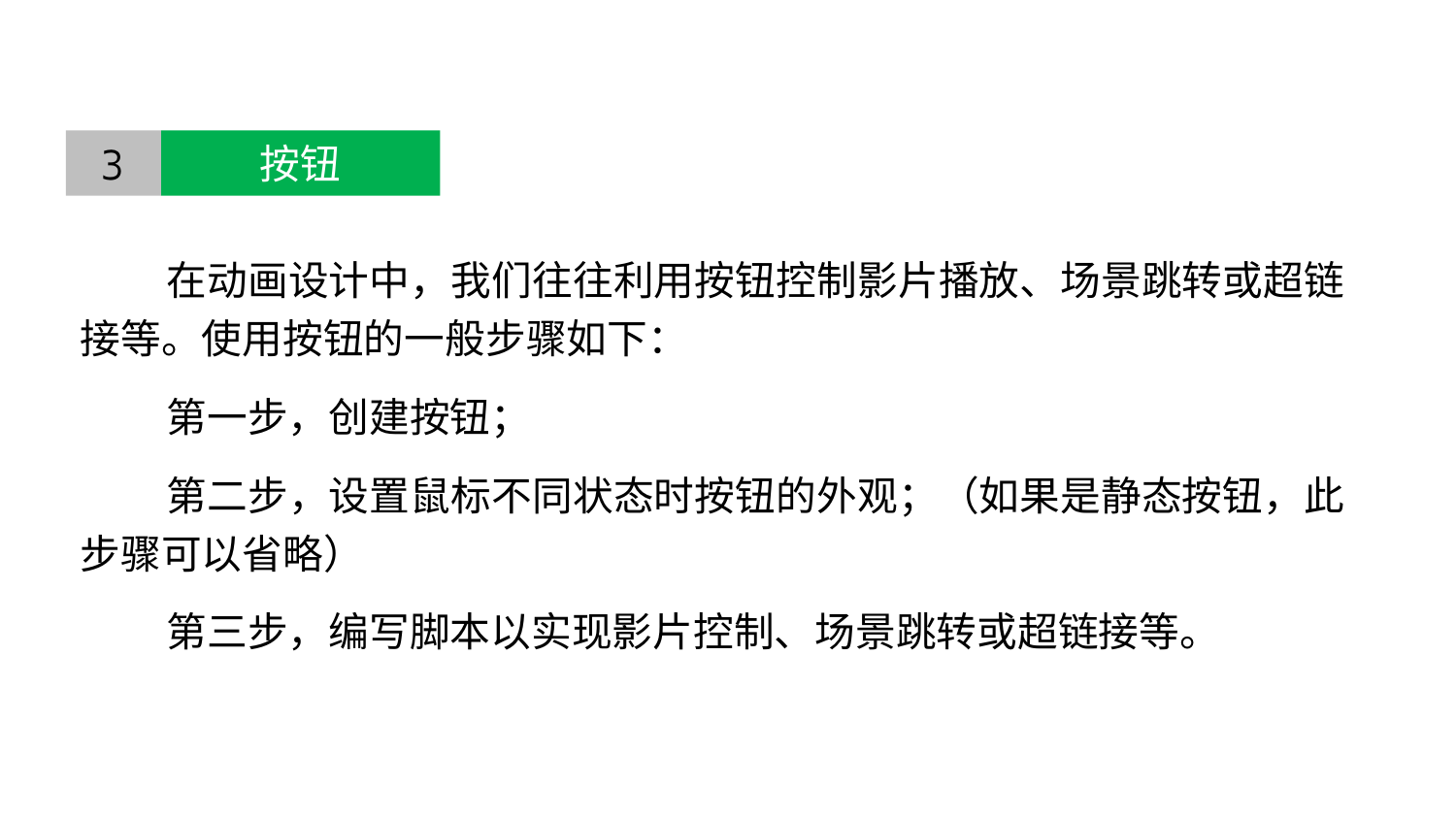

3
按钮
在动画设计中，我们往往利用按钮控制影片播放、场景跳转或超链接等。使用按钮的一般步骤如下：
第一步，创建按钮；
第二步，设置鼠标不同状态时按钮的外观；（如果是静态按钮，此步骤可以省略）
第三步，编写脚本以实现影片控制、场景跳转或超链接等。